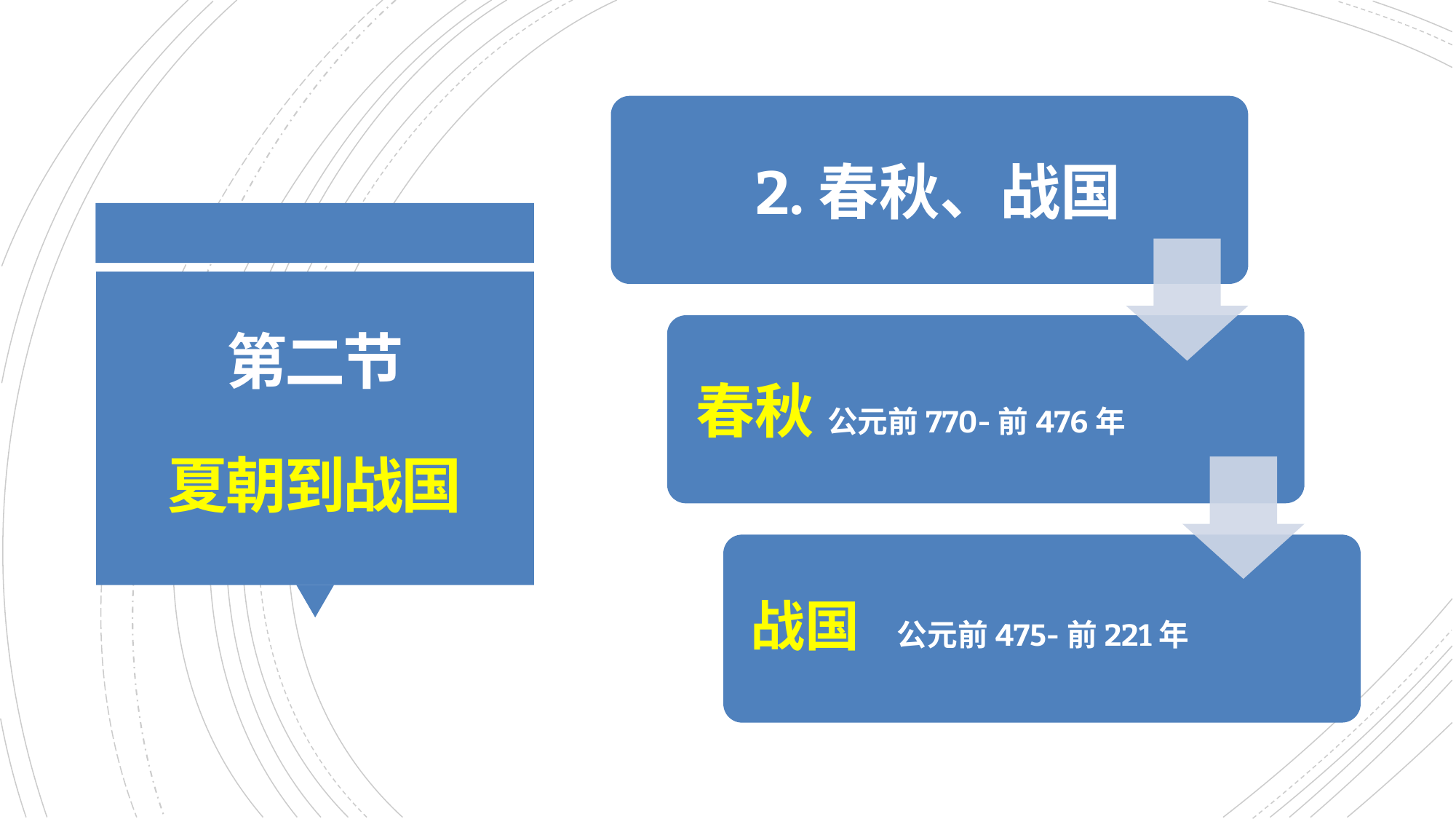

2.春秋、战国
春秋 公元前770-前476年
战国   公元前475-前221年

# 第二节 夏朝到战国